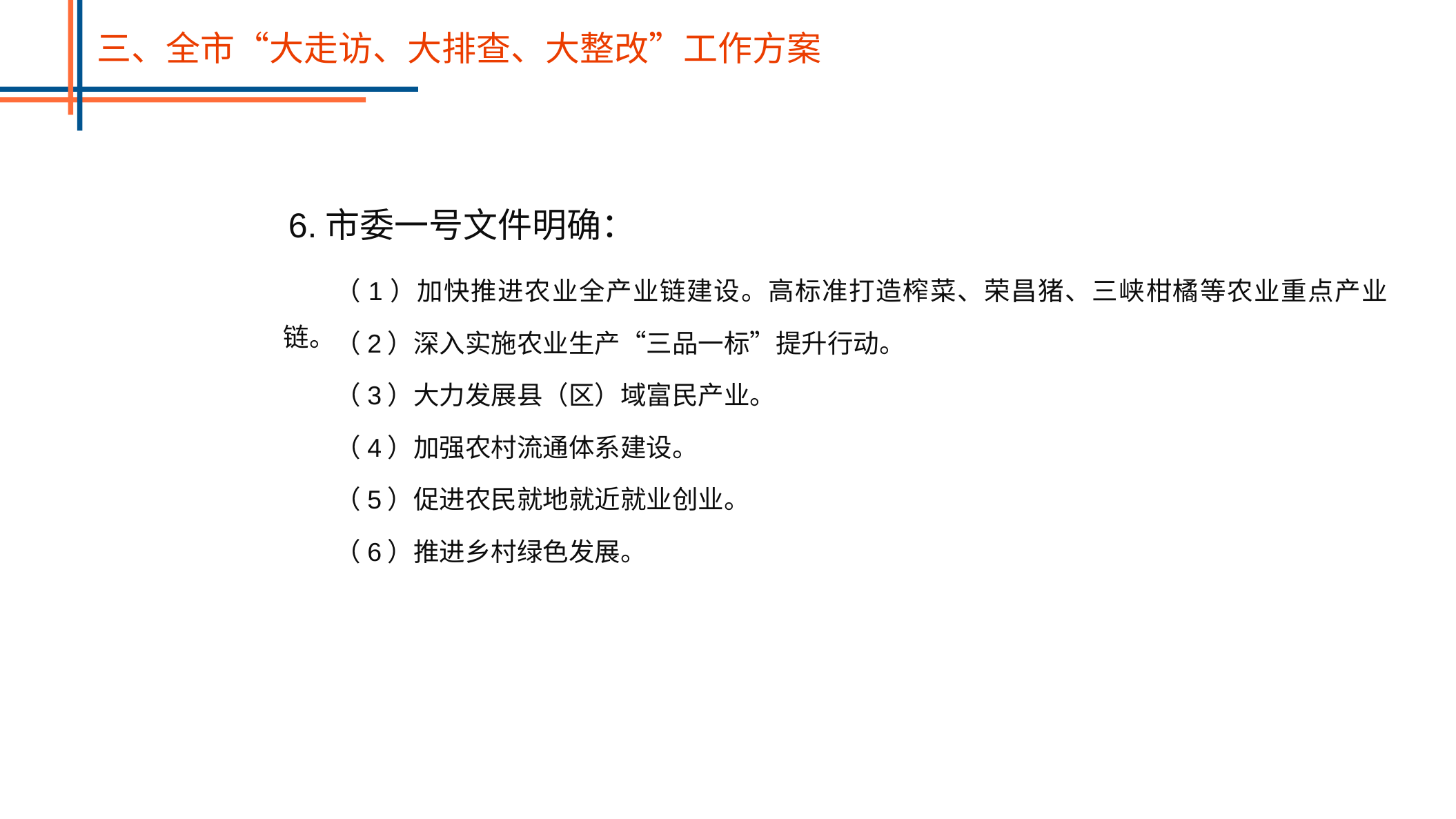

三、全市“大走访、大排查、大整改”工作方案

6.市委一号文件明确：
（1）加快推进农业全产业链建设。高标准打造榨菜、荣昌猪、三峡柑橘等农业重点产业链。
（2）深入实施农业生产“三品一标”提升行动。
（3）大力发展县（区）域富民产业。
（4）加强农村流通体系建设。
（5）促进农民就地就近就业创业。
（6）推进乡村绿色发展。